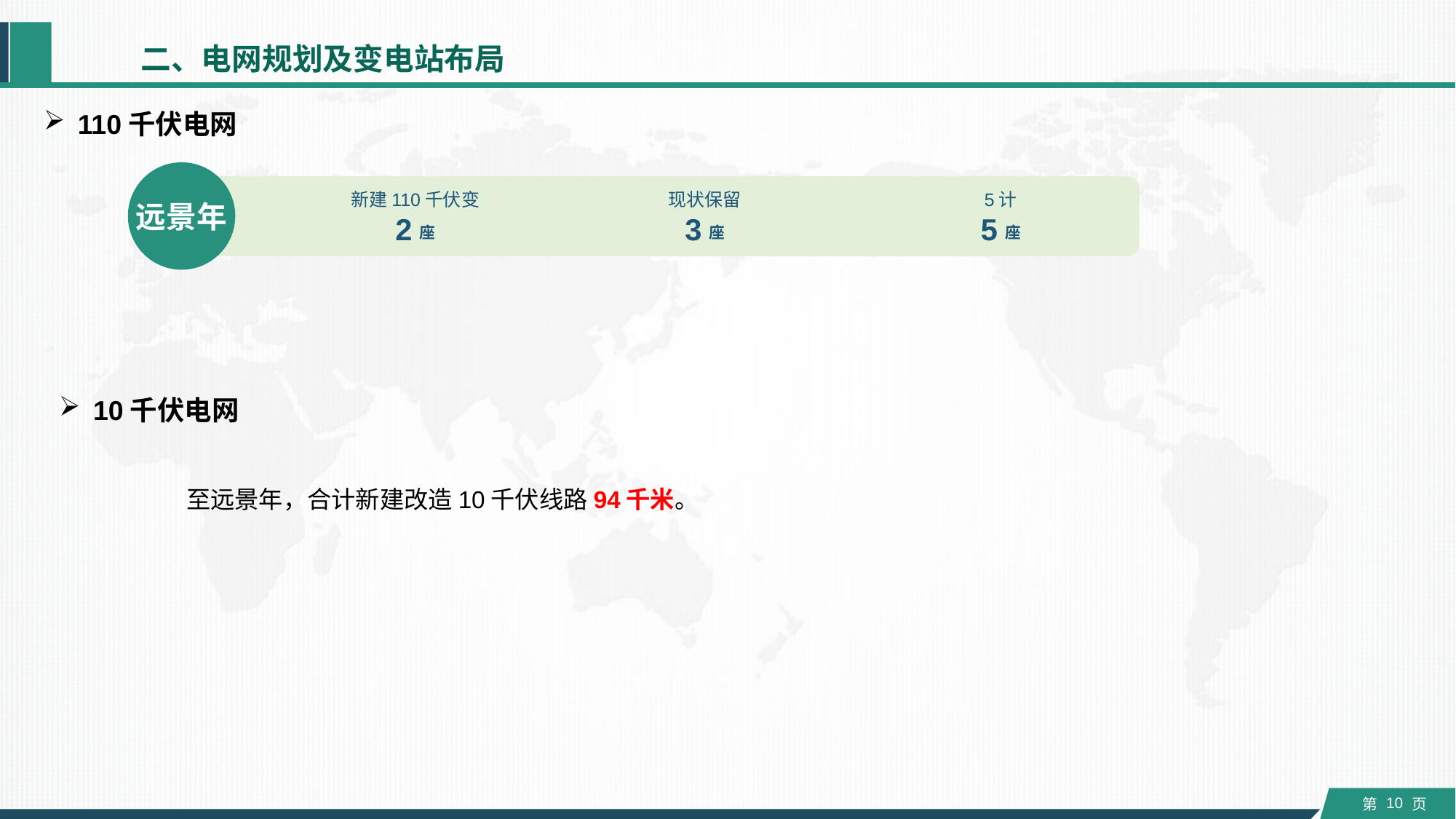

二、电网规划及变电站布局
110千伏电网
远景年

新建110千伏变
2座
现状保留
3座
5计
5座
10千伏电网
至远景年，合计新建改造10千伏线路94千米。